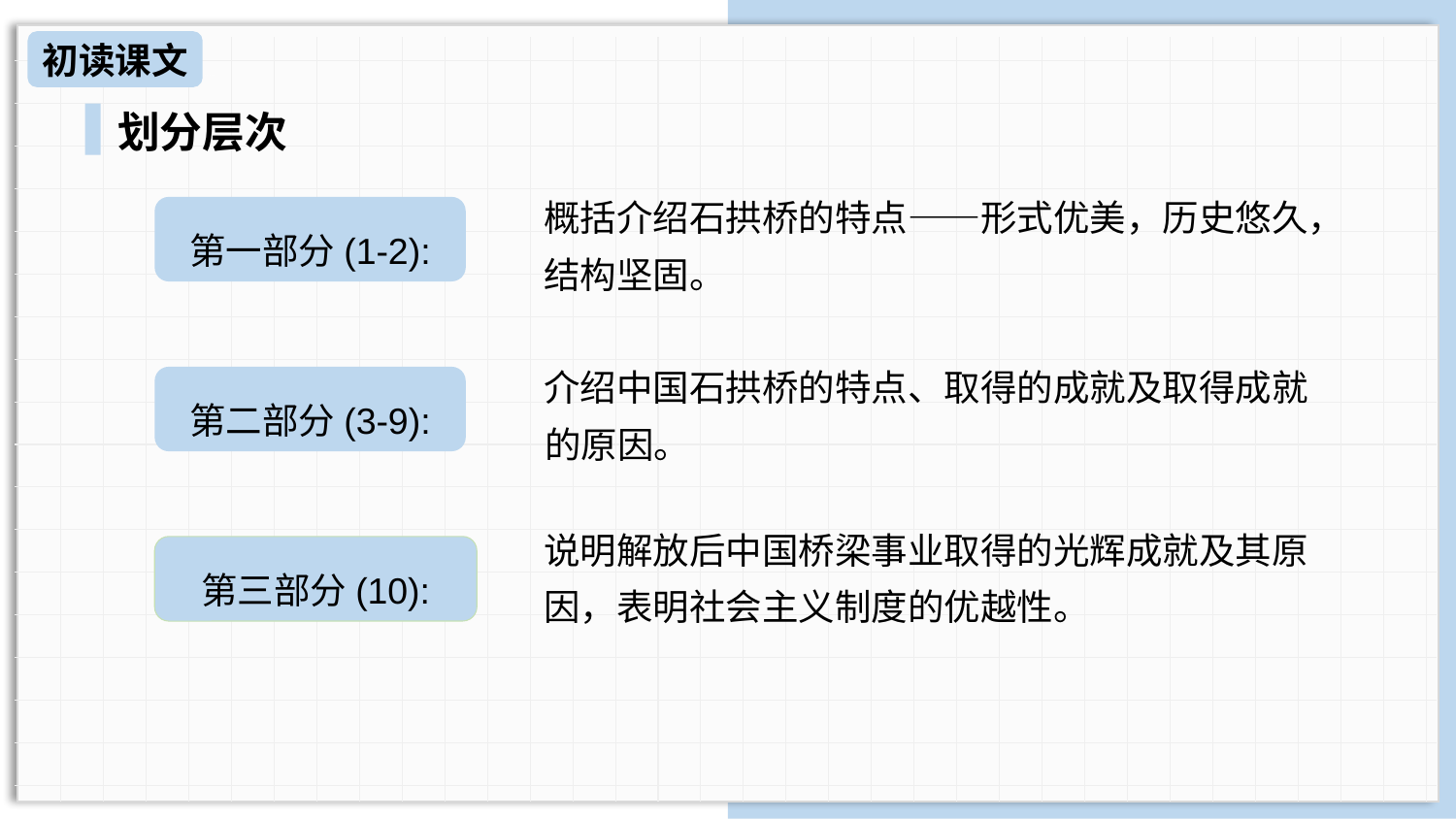

初读课文
划分层次

概括介绍石拱桥的特点——形式优美，历史悠久，结构坚固。
第一部分(1-2):
介绍中国石拱桥的特点、取得的成就及取得成就的原因。
第二部分(3-9):
说明解放后中国桥梁事业取得的光辉成就及其原因，表明社会主义制度的优越性。
第三部分(10):